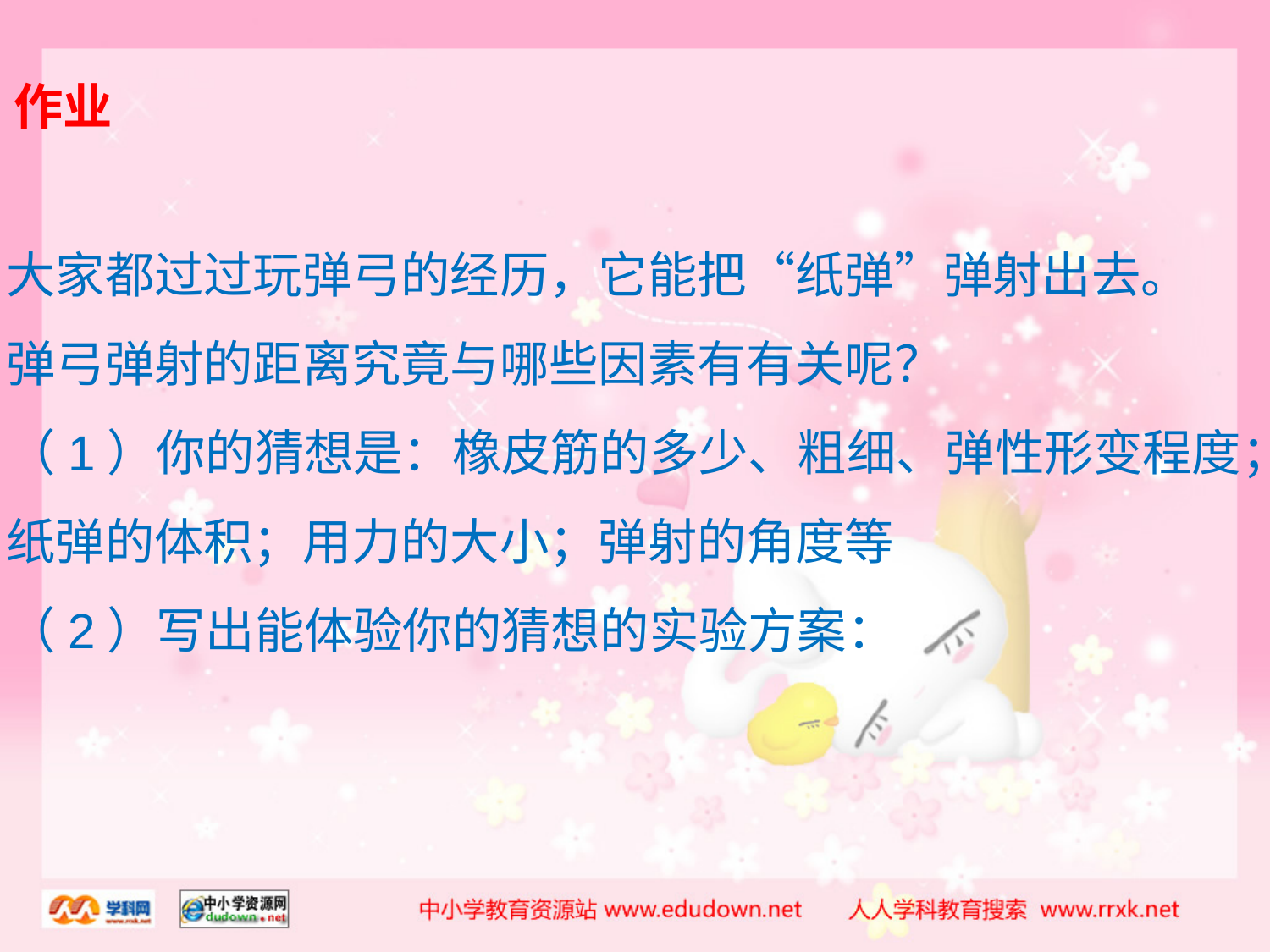

作业
大家都过过玩弹弓的经历，它能把“纸弹”弹射出去。
弹弓弹射的距离究竟与哪些因素有有关呢？
（1）你的猜想是：橡皮筋的多少、粗细、弹性形变程度；
纸弹的体积；用力的大小；弹射的角度等
（2）写出能体验你的猜想的实验方案：